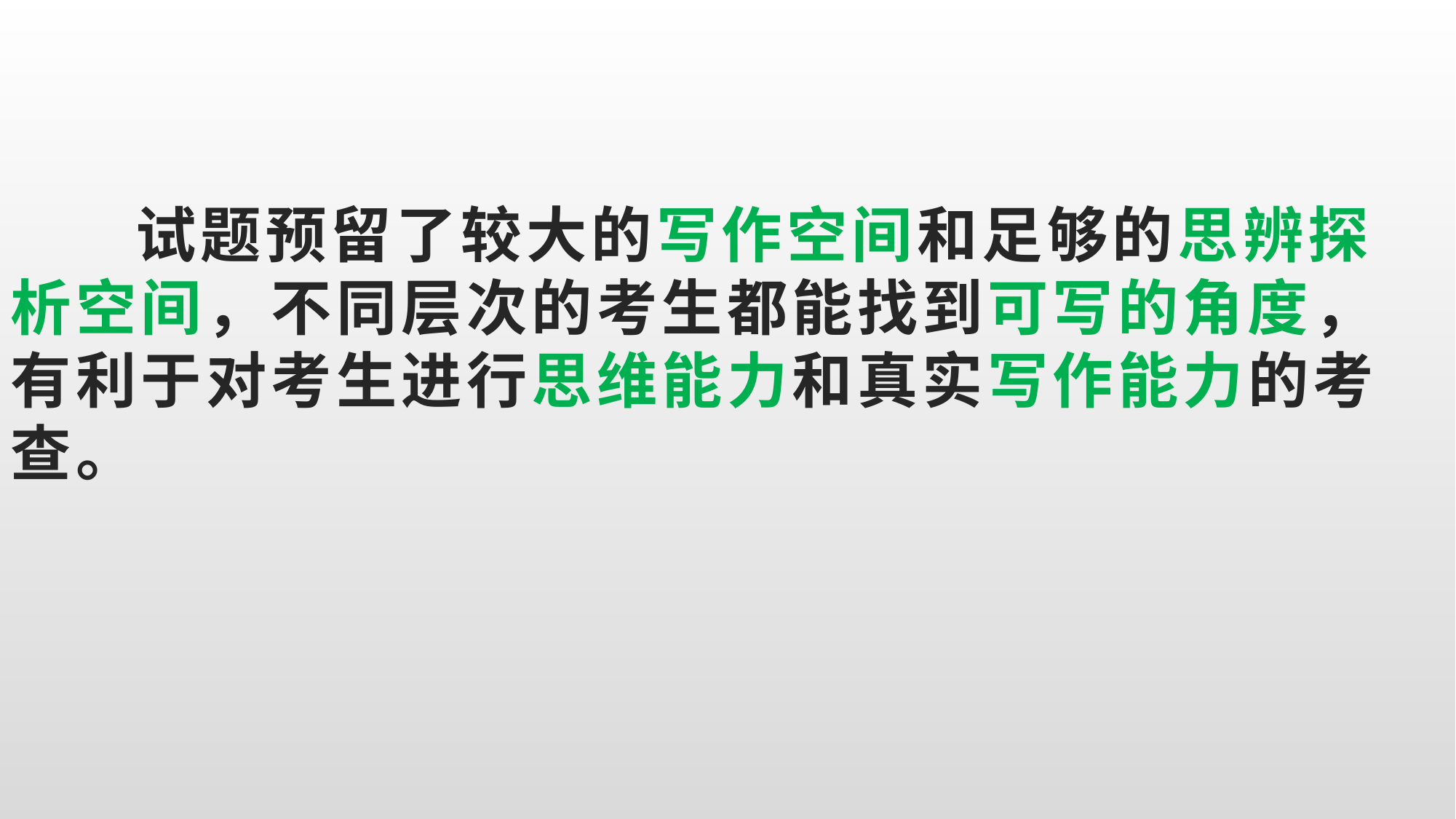

# 试题预留了较大的写作空间和足够的思辨探析空间，不同层次的考生都能找到可写的角度，有利于对考生进行思维能力和真实写作能力的考查。